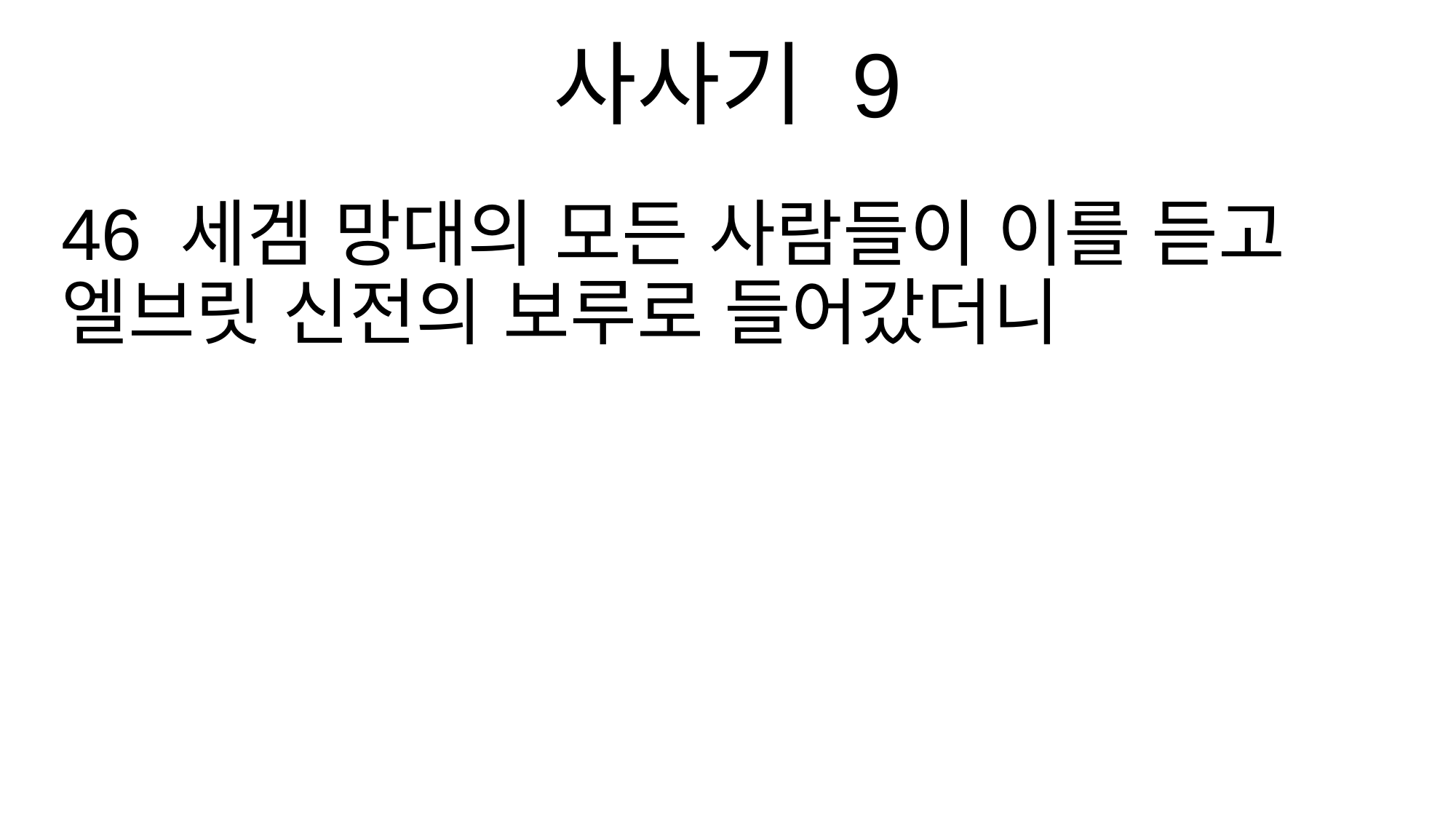

사사기 9
46 세겜 망대의 모든 사람들이 이를 듣고 엘브릿 신전의 보루로 들어갔더니